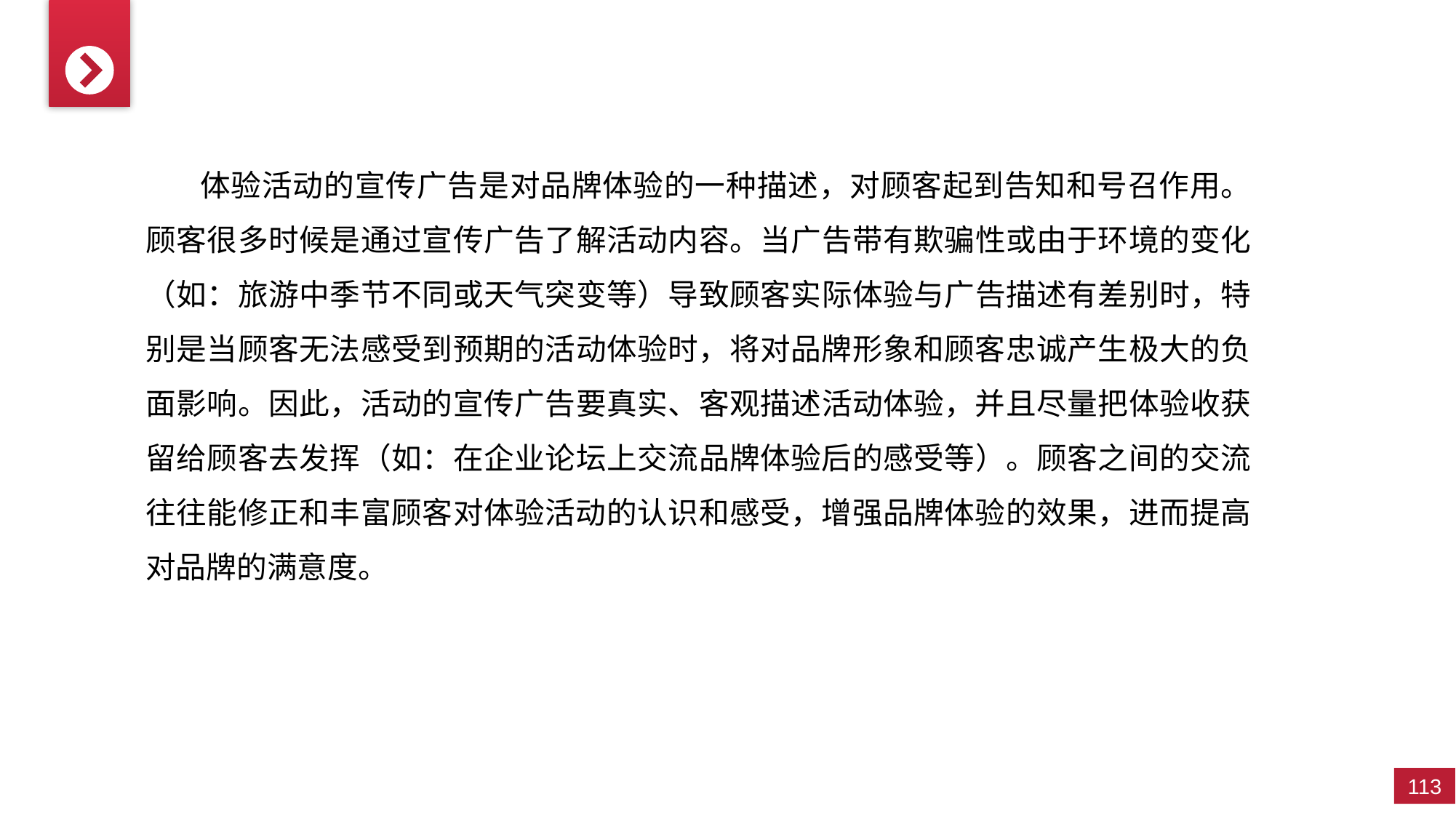

体验活动的宣传广告是对品牌体验的一种描述，对顾客起到告知和号召作用。顾客很多时候是通过宣传广告了解活动内容。当广告带有欺骗性或由于环境的变化（如：旅游中季节不同或天气突变等）导致顾客实际体验与广告描述有差别时，特别是当顾客无法感受到预期的活动体验时，将对品牌形象和顾客忠诚产生极大的负面影响。因此，活动的宣传广告要真实、客观描述活动体验，并且尽量把体验收获留给顾客去发挥（如：在企业论坛上交流品牌体验后的感受等）。顾客之间的交流往往能修正和丰富顾客对体验活动的认识和感受，增强品牌体验的效果，进而提高对品牌的满意度。